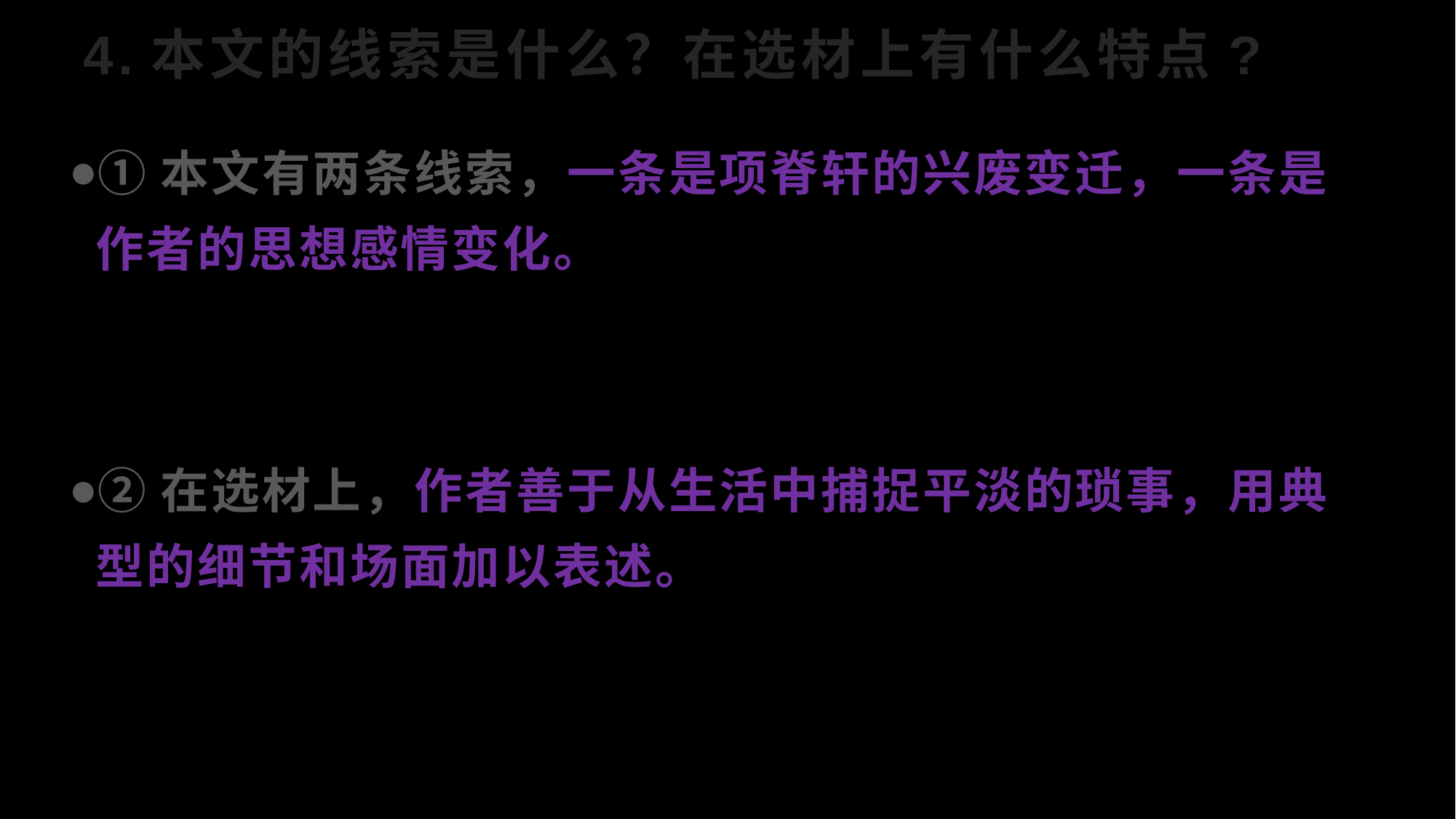

# 4.本文的线索是什么？在选材上有什么特点?
①本文有两条线索，一条是项脊轩的兴废变迁，一条是作者的思想感情变化。作者借轩写人，借轩抒情。项脊轩是作者抒发内心感受的一个触发点，是全文构思的一个线索。
②在选材上，作者善于从生活中捕捉平淡的琐事，用典型的细节和场面加以表述。无论写景、叙事或抒情，看似信手拈来，散漫无章，但实际上都与项脊轩息息相关，由状物而怀人而抒情，三者融为一体，做到了形散神不散。